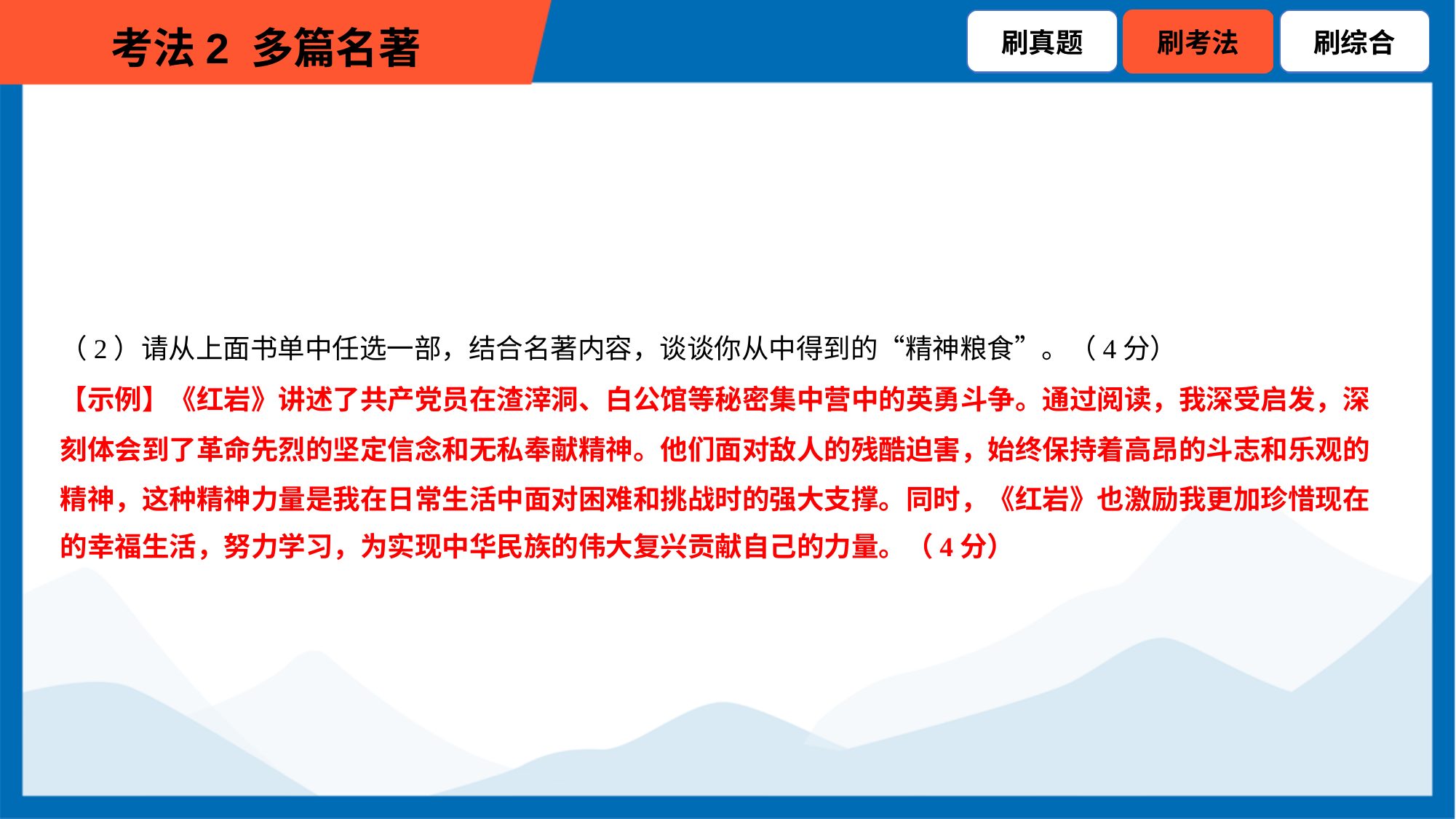

（2）请从上面书单中任选一部，结合名著内容，谈谈你从中得到的“精神粮食”。（4分）
【示例】《红岩》讲述了共产党员在渣滓洞、白公馆等秘密集中营中的英勇斗争。通过阅读，我深受启发，深
刻体会到了革命先烈的坚定信念和无私奉献精神。他们面对敌人的残酷迫害，始终保持着高昂的斗志和乐观的
精神，这种精神力量是我在日常生活中面对困难和挑战时的强大支撑。同时，《红岩》也激励我更加珍惜现在
的幸福生活，努力学习，为实现中华民族的伟大复兴贡献自己的力量。（4分）